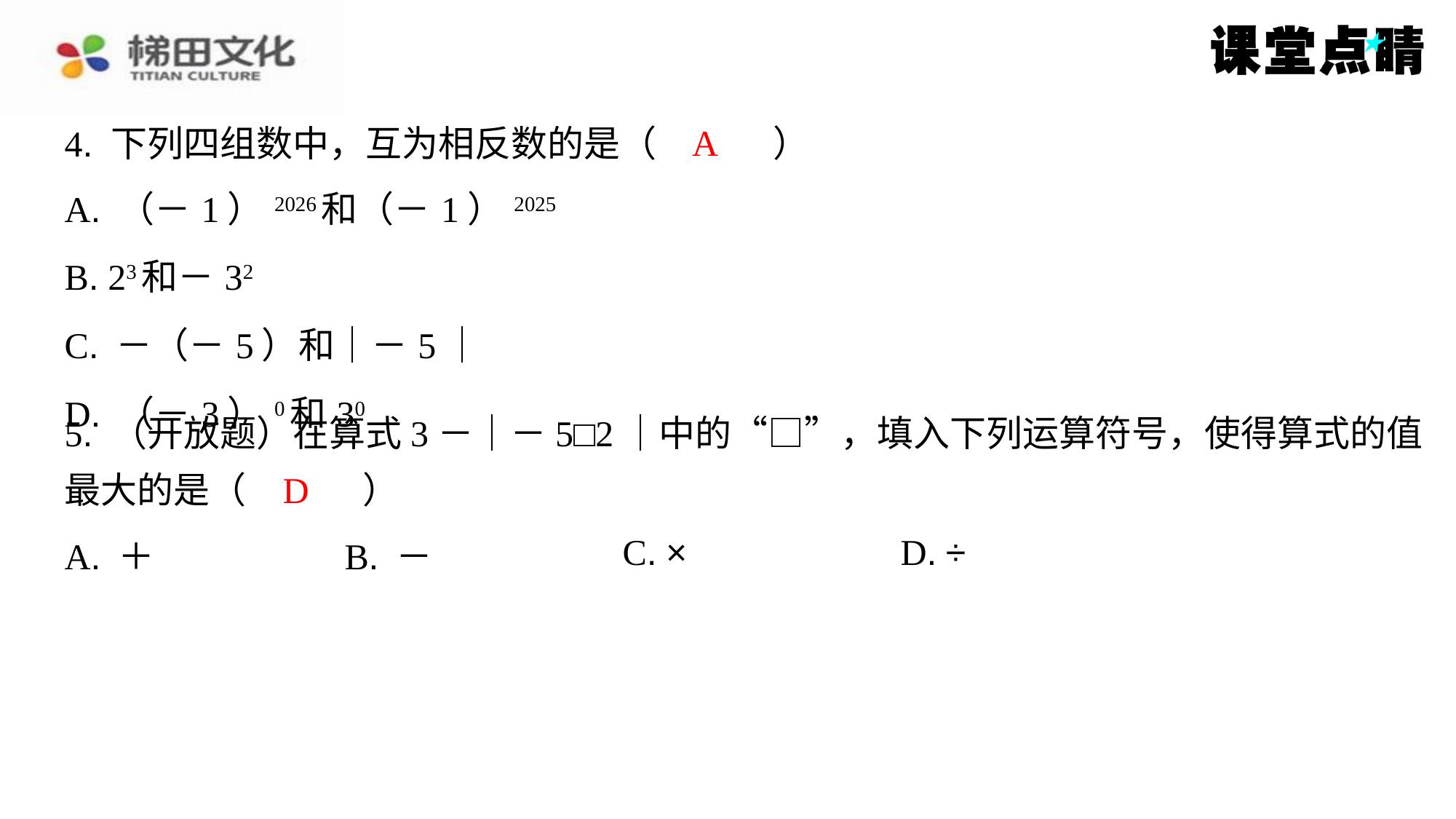

A
4. 下列四组数中，互为相反数的是（　A　）
| A. （－1）2026和（－1）2025 |
| --- |
| B. 23和－32 |
| C. －（－5）和｜－5｜ |
| D. （－3）0和30 |
5. （开放题）在算式3－｜－5□2｜中的“□”，填入下列运算符号，使得算式的值
最大的是（　D　）
D
| A. ＋ | B. － | C. × | D. ÷ |
| --- | --- | --- | --- |